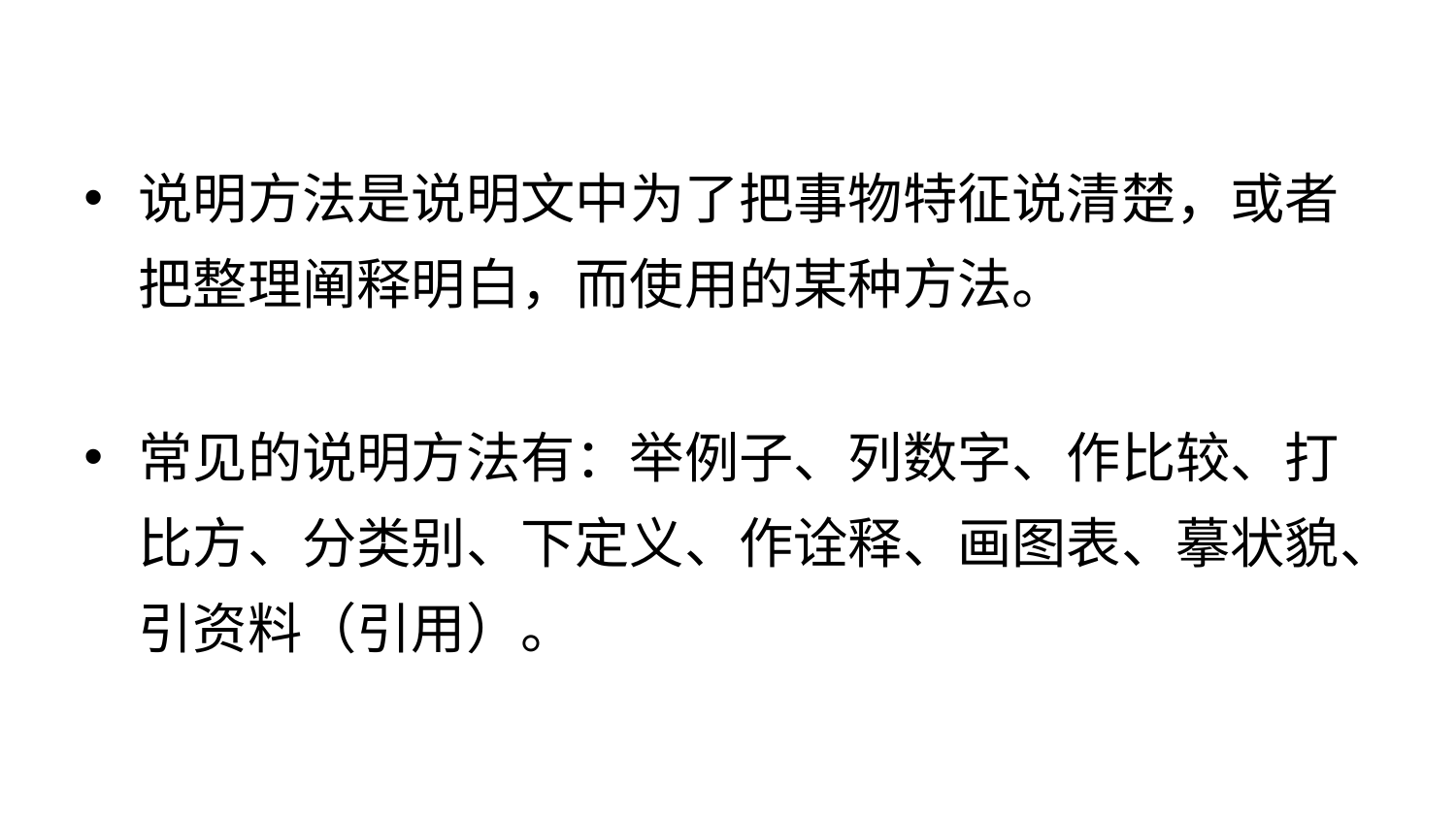

说明方法是说明文中为了把事物特征说清楚，或者把整理阐释明白，而使用的某种方法。

常见的说明方法有：举例子、列数字、作比较、打比方、分类别、下定义、作诠释、画图表、摹状貌、引资料（引用）。